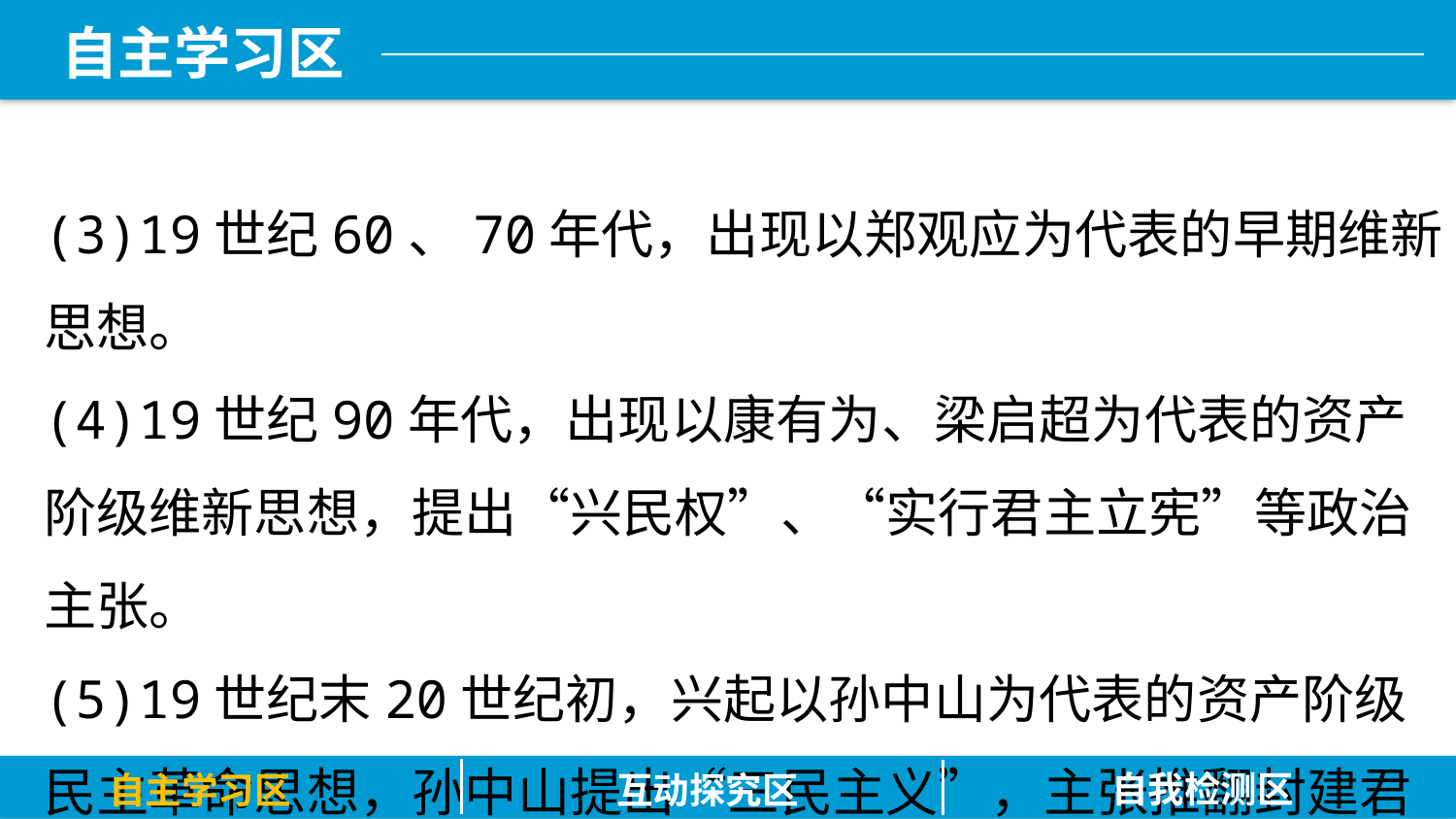

(3)19世纪60、70年代，出现以郑观应为代表的早期维新思想。
(4)19世纪90年代，出现以康有为、梁启超为代表的资产阶级维新思想，提出“兴民权”、“实行君主立宪”等政治主张。
(5)19世纪末20世纪初，兴起以孙中山为代表的资产阶级民主革命思想，孙中山提出“三民主义”，主张推翻封建君主专制政体，建立民主共和的资产阶级政体。
自我检测区
自主学习区
互动探究区